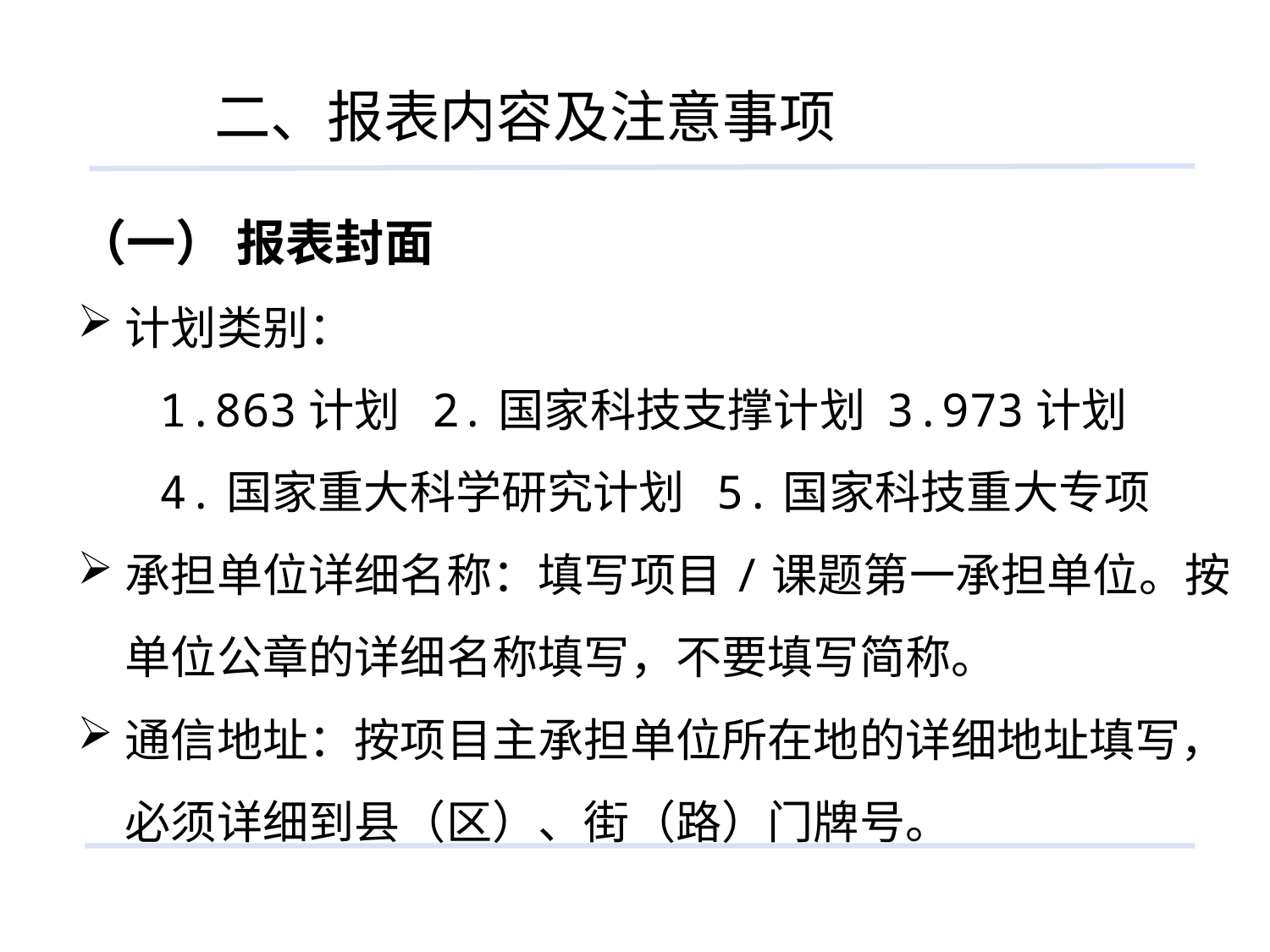

二、报表内容及注意事项

（一） 报表封面
计划类别：
   1.863计划  2.国家科技支撑计划 3.973计划
   4.国家重大科学研究计划  5.国家科技重大专项
承担单位详细名称：填写项目/课题第一承担单位。按单位公章的详细名称填写，不要填写简称。
通信地址：按项目主承担单位所在地的详细地址填写，必须详细到县（区）、街（路）门牌号。